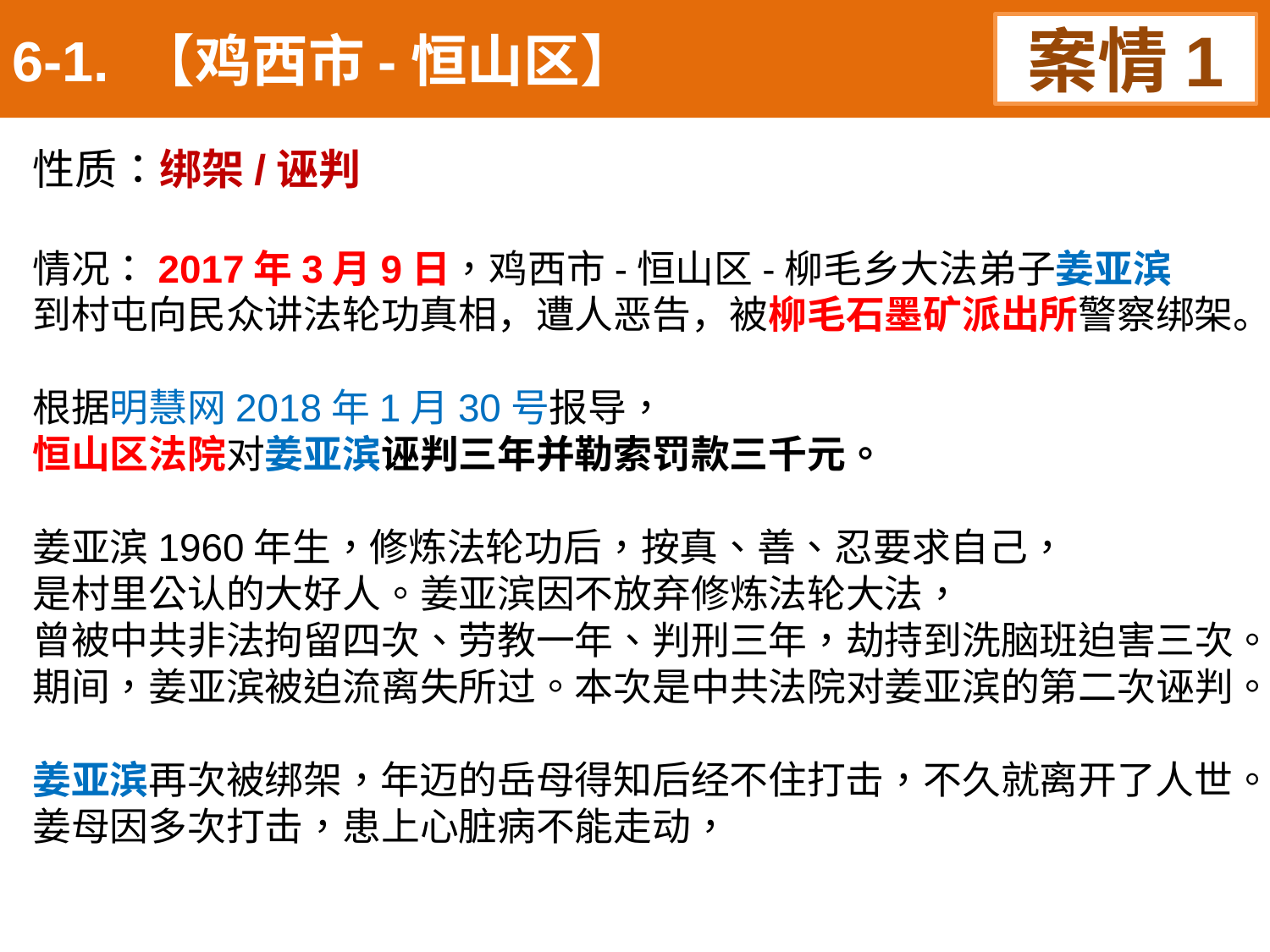

6-1. 【鸡西市-恒山区】
案情1
性质：绑架/诬判

情况：2017年3月9日，鸡西市-恒山区-柳毛乡大法弟子姜亚滨
到村屯向民众讲法轮功真相，遭人恶告，被柳毛石墨矿派出所警察绑架。

根据明慧网2018年1月30号报导，
恒山区法院对姜亚滨诬判三年并勒索罚款三千元。

姜亚滨1960年生，修炼法轮功后，按真、善、忍要求自己，
是村里公认的大好人。姜亚滨因不放弃修炼法轮大法，
曾被中共非法拘留四次、劳教一年、判刑三年，劫持到洗脑班迫害三次。期间，姜亚滨被迫流离失所过。本次是中共法院对姜亚滨的第二次诬判。

姜亚滨再次被绑架，年迈的岳母得知后经不住打击，不久就离开了人世。姜母因多次打击，患上心脏病不能走动，